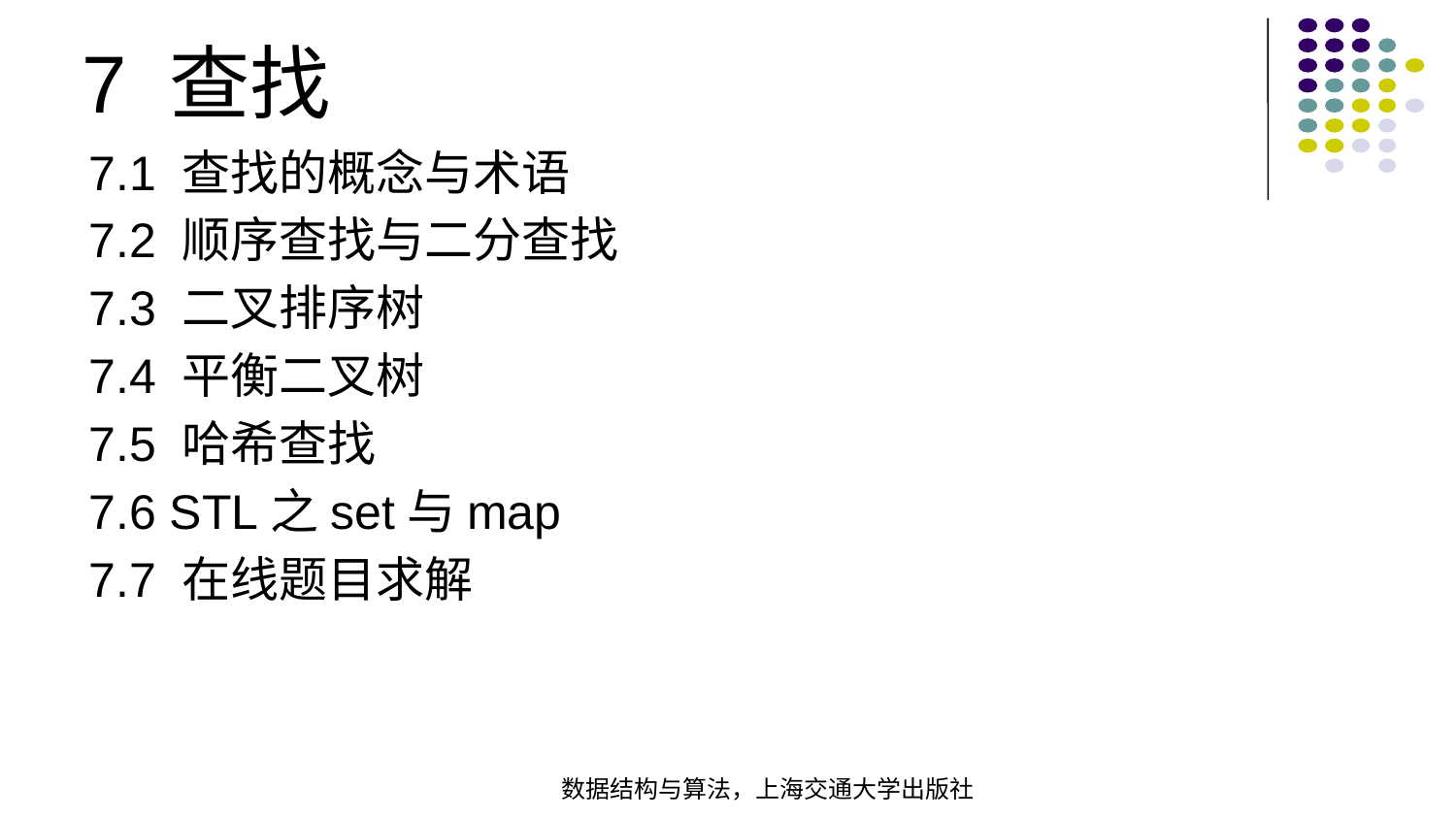

7 查找
7.1 查找的概念与术语
7.2 顺序查找与二分查找
7.3 二叉排序树
7.4 平衡二叉树
7.5 哈希查找
7.6 STL之set与map
7.7 在线题目求解